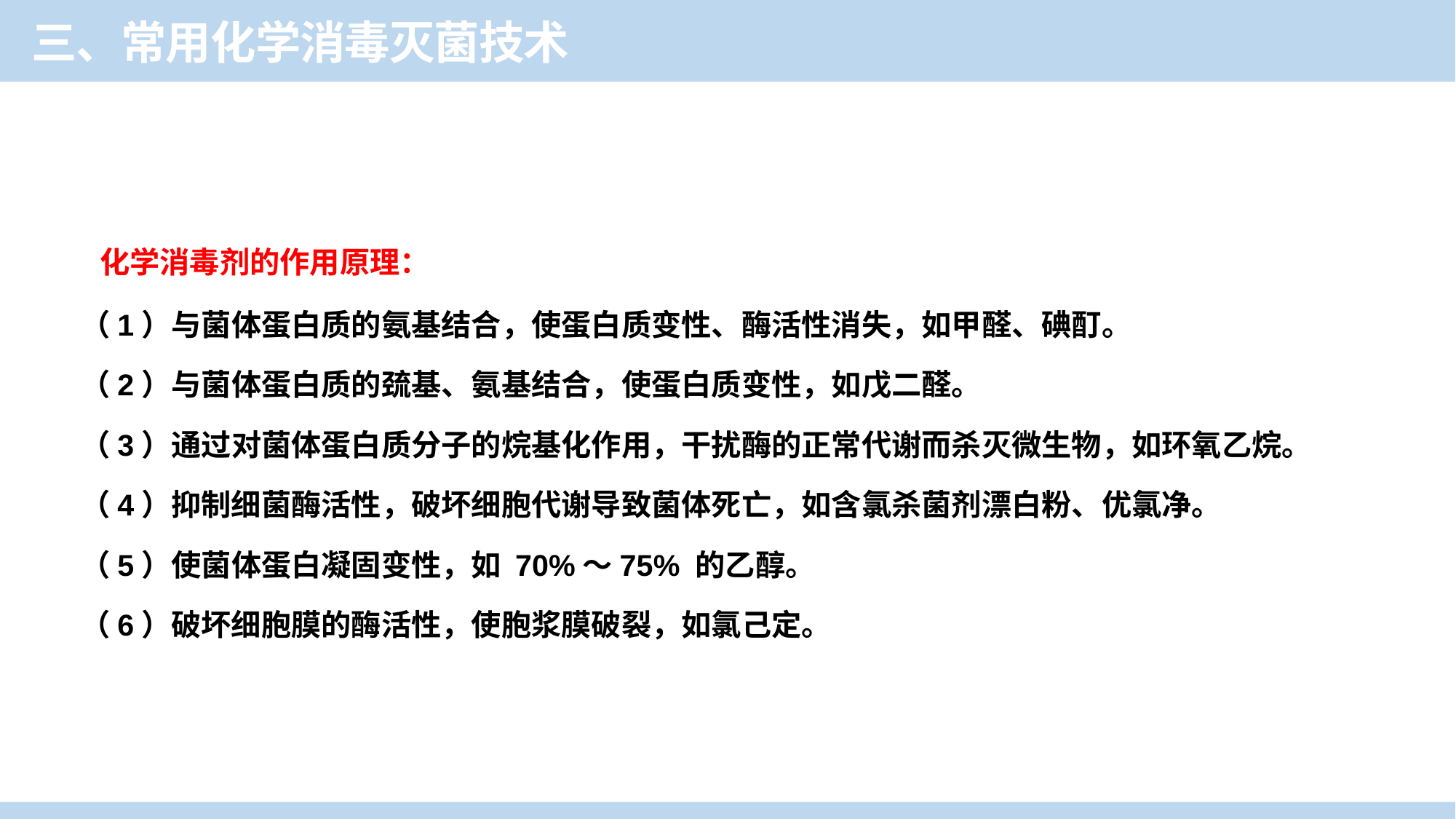

三、常用化学消毒灭菌技术
 化学消毒剂的作用原理：
（1）与菌体蛋白质的氨基结合，使蛋白质变性、酶活性消失，如甲醛、碘酊。
（2）与菌体蛋白质的巯基、氨基结合，使蛋白质变性，如戊二醛。
（3）通过对菌体蛋白质分子的烷基化作用，干扰酶的正常代谢而杀灭微生物，如环氧乙烷。
（4）抑制细菌酶活性，破坏细胞代谢导致菌体死亡，如含氯杀菌剂漂白粉、优氯净。
（5）使菌体蛋白凝固变性，如 70%～75% 的乙醇。
（6）破坏细胞膜的酶活性，使胞浆膜破裂，如氯己定。